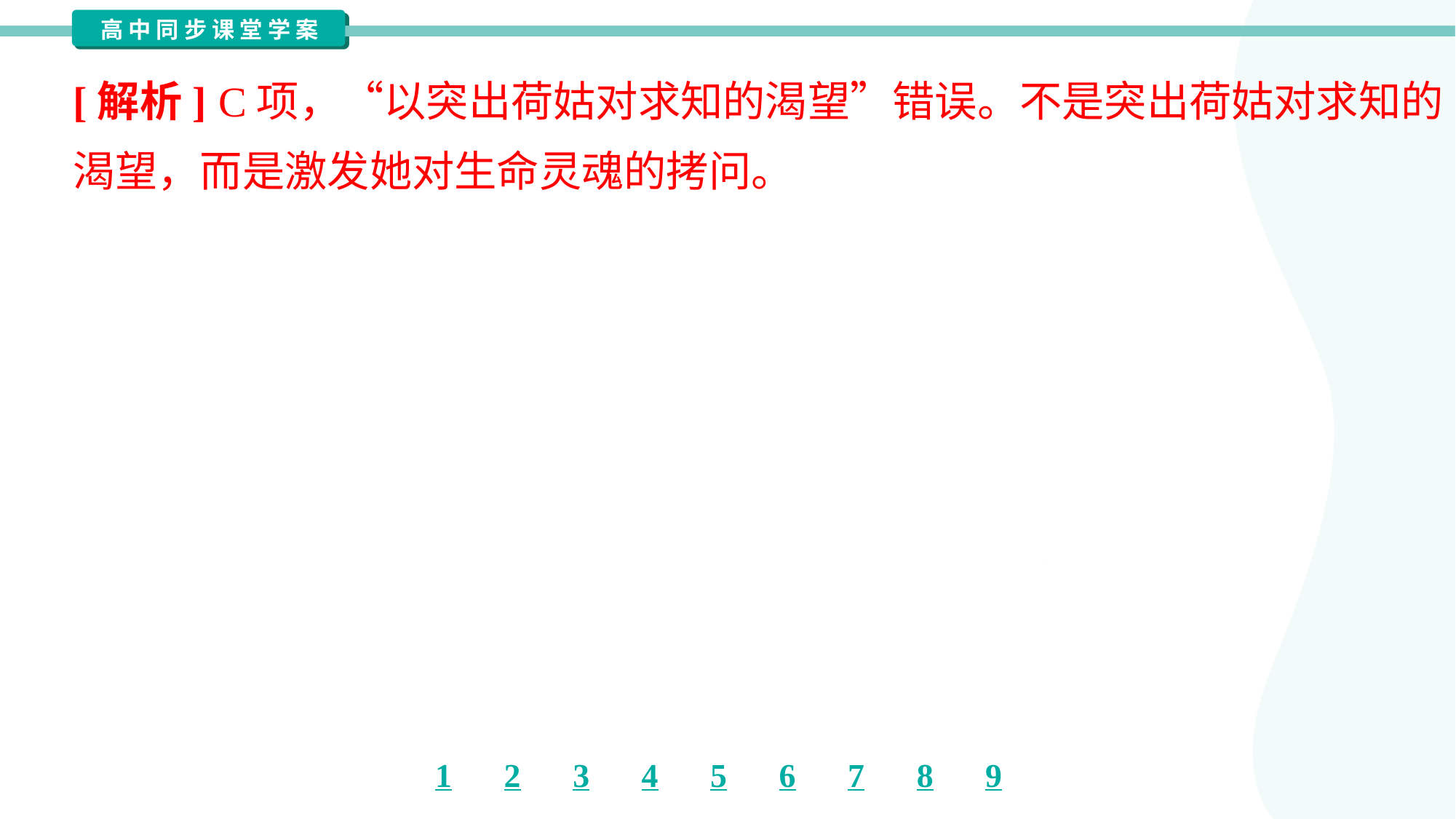

[解析] C项，“以突出荷姑对求知的渴望”错误。不是突出荷姑对求知的
渴望，而是激发她对生命灵魂的拷问。